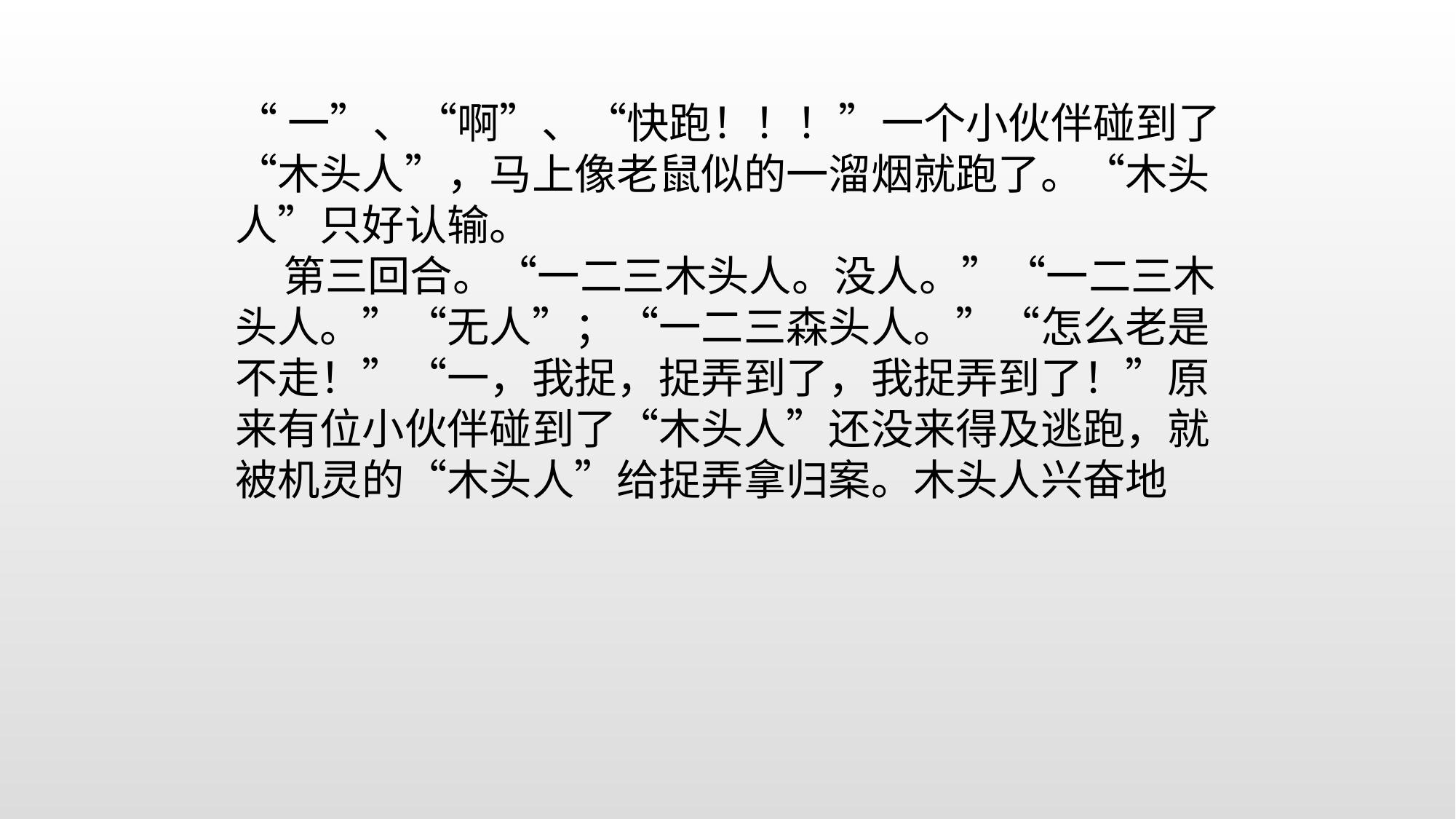

“一”、“啊”、“快跑！！！”一个小伙伴碰到了 “木头人”，马上像老鼠似的一溜烟就跑了。“木头人”只好认输。
    第三回合。“一二三木头人。没人。”“一二三木头人。”“无人”；“一二三森头人。”“怎么老是不走！”“一，我捉，捉弄到了，我捉弄到了！”原来有位小伙伴碰到了“木头人”还没来得及逃跑，就被机灵的“木头人”给捉弄拿归案。木头人兴奋地